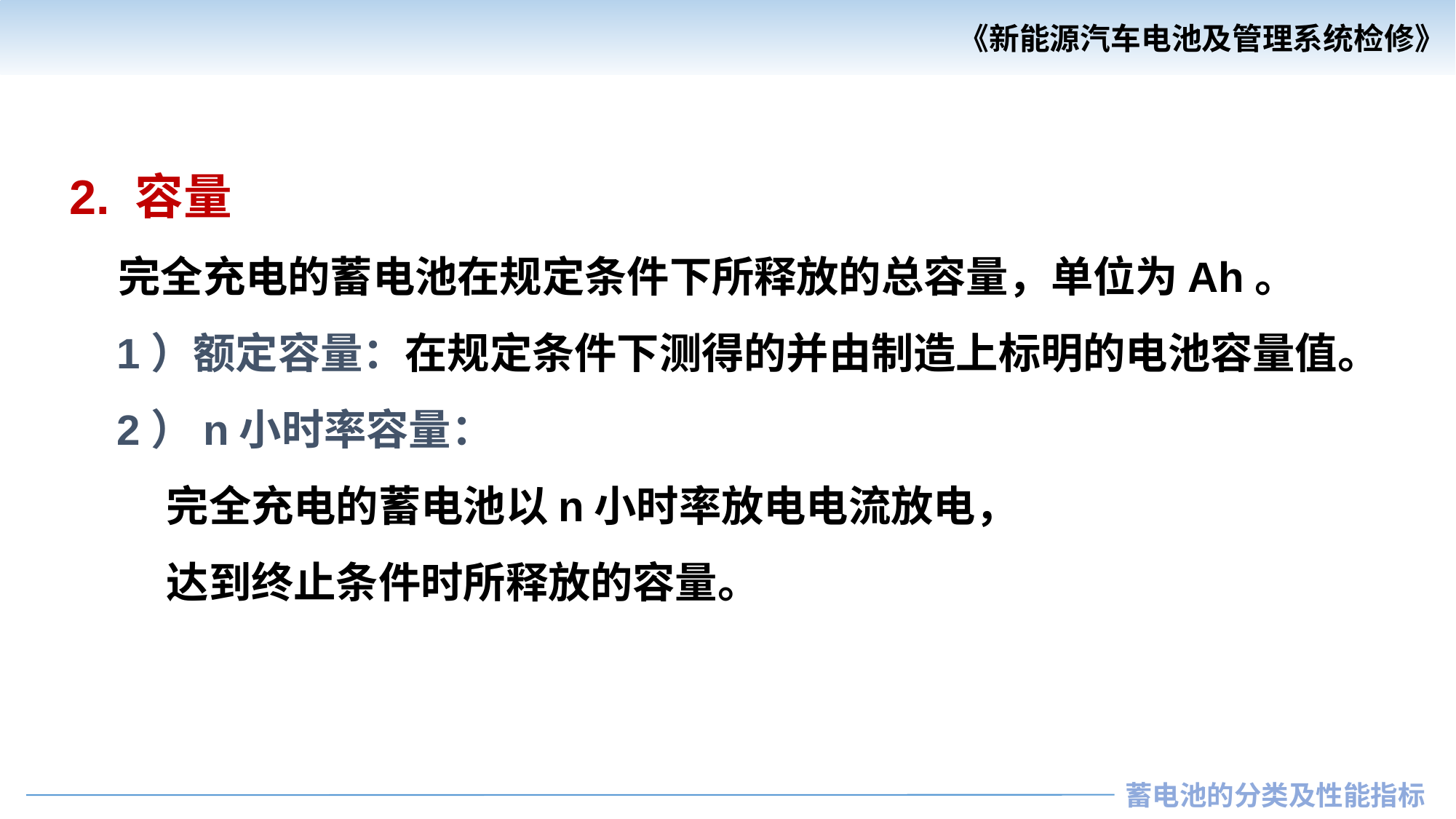

2. 容量
    完全充电的蓄电池在规定条件下所释放的总容量，单位为Ah。
    1）额定容量：在规定条件下测得的并由制造上标明的电池容量值。
    2）n小时率容量：
         完全充电的蓄电池以n小时率放电电流放电，
         达到终止条件时所释放的容量。